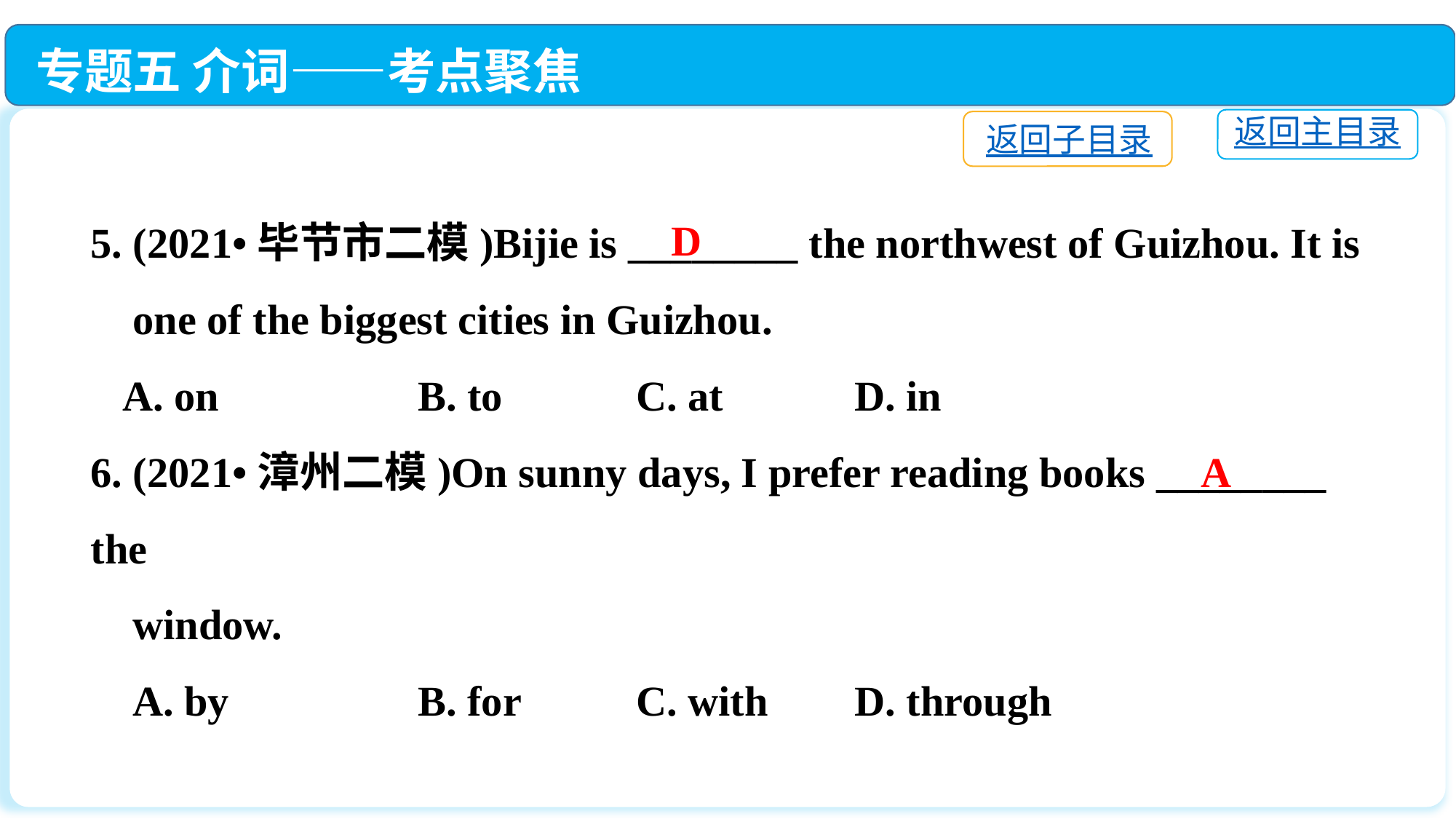

专题五 介词——考点聚焦

返回主目录

返回子目录
5. (2021•毕节市二模)Bijie is ________ the northwest of Guizhou. It is
    one of the biggest cities in Guizhou.
   A. on		B. to		C. at		D. in
6. (2021•漳州二模)On sunny days, I prefer reading books ________ the
    window.
    A. by		B. for		C. with　 	D. through
D
A